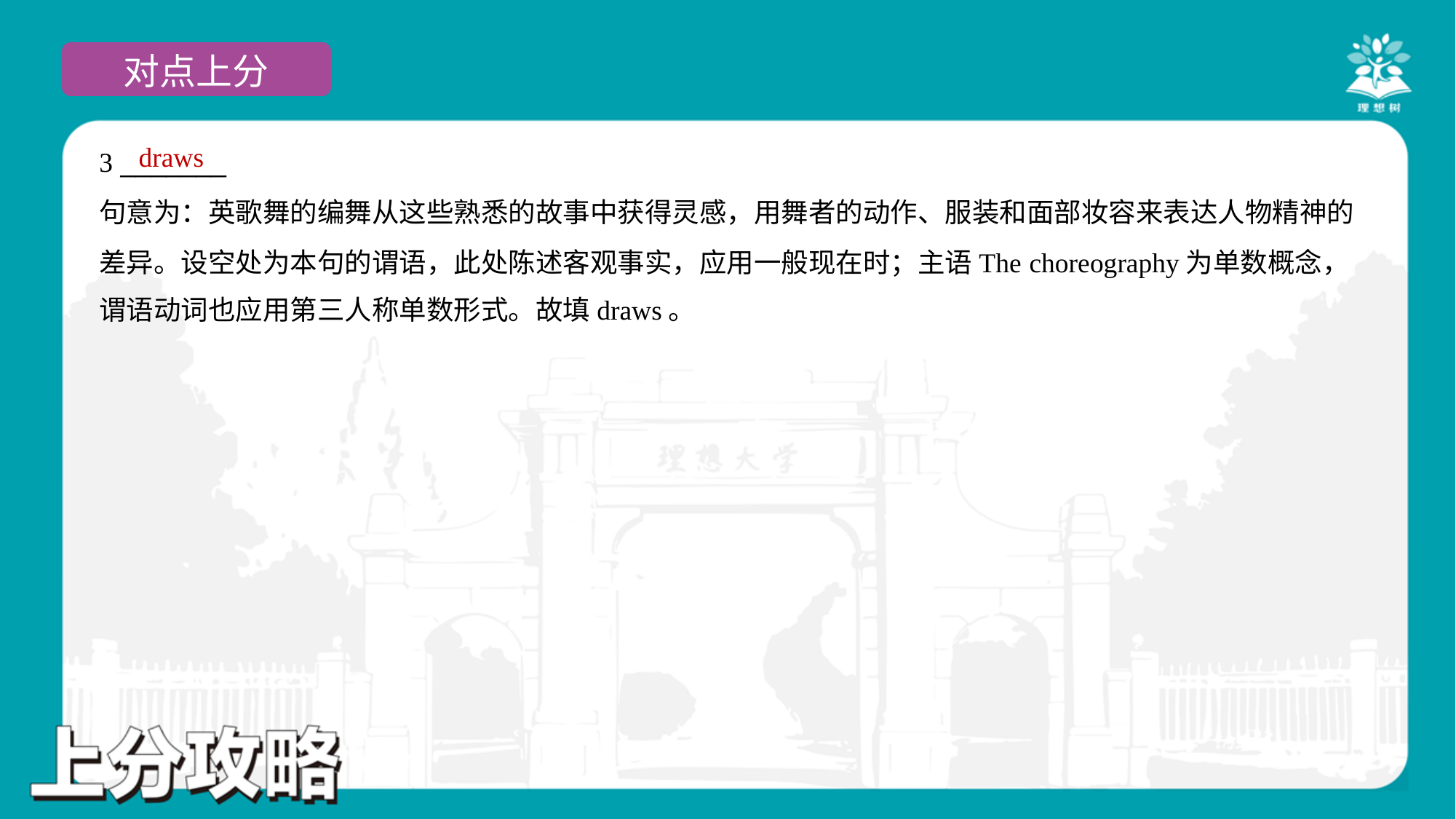

draws
3 _______
句意为：英歌舞的编舞从这些熟悉的故事中获得灵感，用舞者的动作、服装和面部妆容来表达人物精神的
差异。设空处为本句的谓语，此处陈述客观事实，应用一般现在时；主语The choreography为单数概念，
谓语动词也应用第三人称单数形式。故填draws。